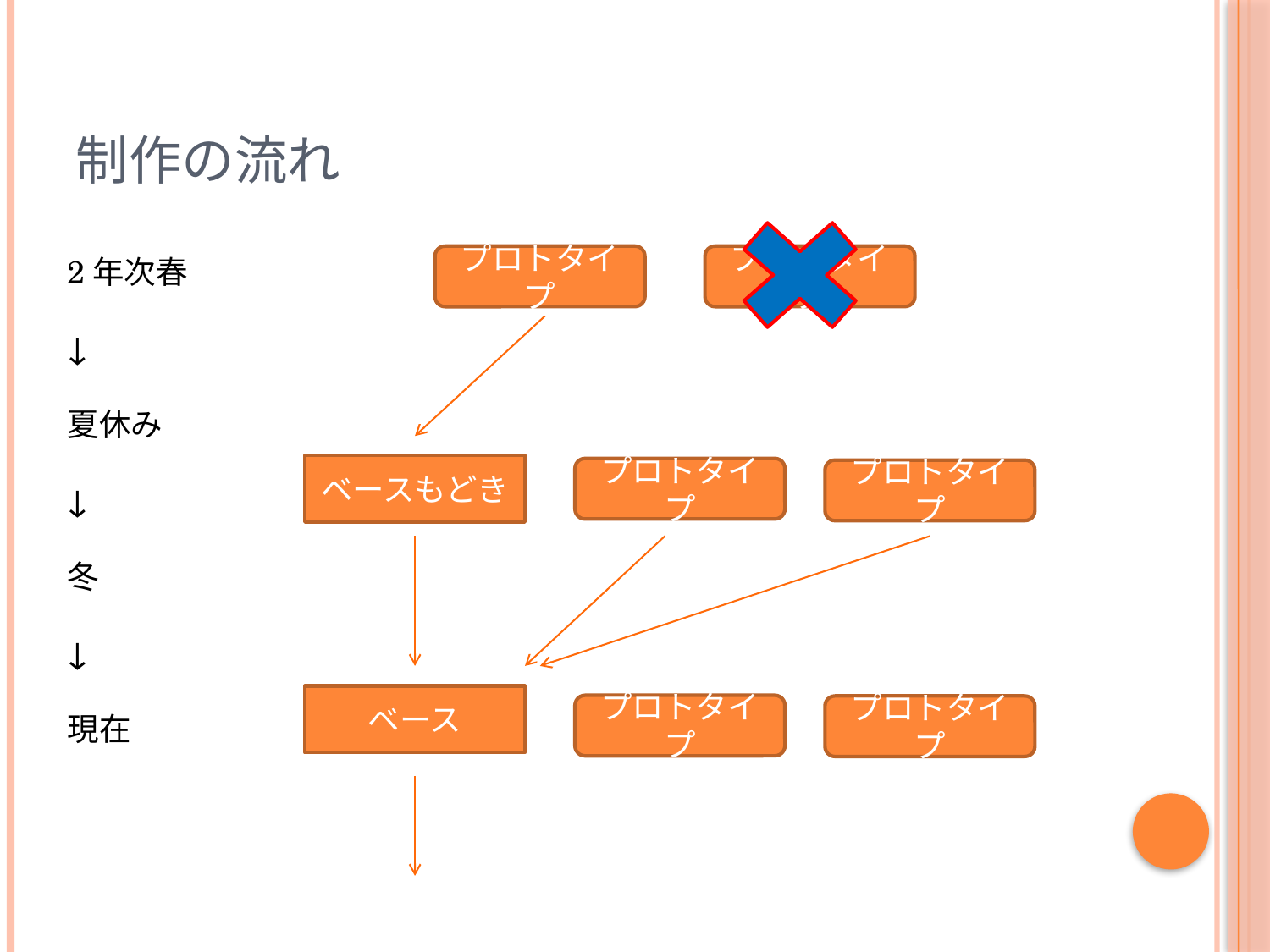

# 制作の流れ

2年次春

↓

夏休み

↓

冬

↓

現在
プロトタイプ
プロトタイプ
ベースもどき
プロトタイプ
プロトタイプ
ベース
プロトタイプ
プロトタイプ